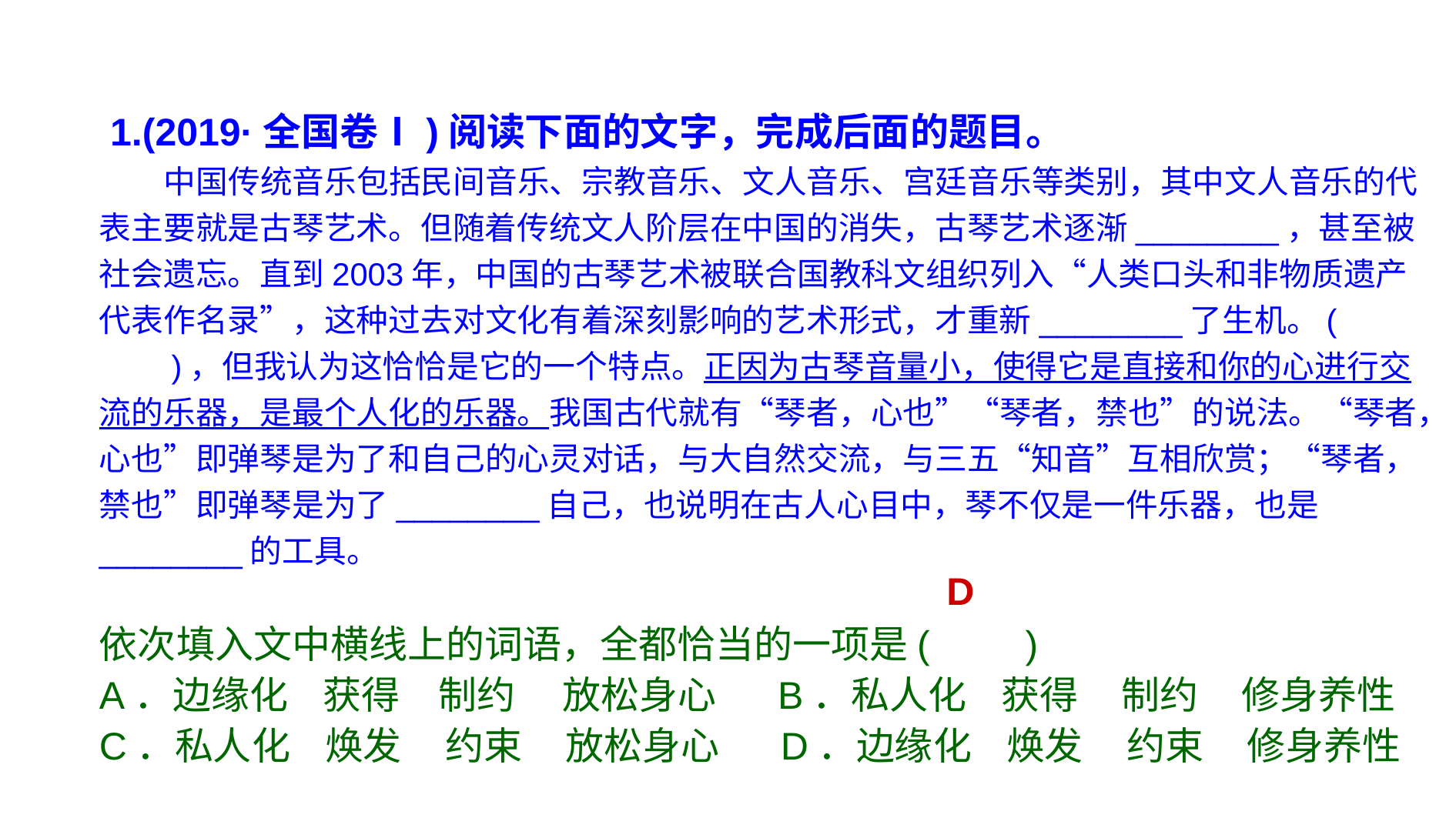

题型一  选词填空型
 1.(2019·全国卷Ⅰ)阅读下面的文字，完成后面的题目。
        中国传统音乐包括民间音乐、宗教音乐、文人音乐、宫廷音乐等类别，其中文人音乐的代表主要就是古琴艺术。但随着传统文人阶层在中国的消失，古琴艺术逐渐________，甚至被社会遗忘。直到2003年，中国的古琴艺术被联合国教科文组织列入“人类口头和非物质遗产代表作名录”，这种过去对文化有着深刻影响的艺术形式，才重新________了生机。(　　　　)，但我认为这恰恰是它的一个特点。正因为古琴音量小，使得它是直接和你的心进行交流的乐器，是最个人化的乐器。我国古代就有“琴者，心也”“琴者，禁也”的说法。“琴者，心也”即弹琴是为了和自己的心灵对话，与大自然交流，与三五“知音”互相欣赏；“琴者，禁也”即弹琴是为了________自己，也说明在古人心目中，琴不仅是一件乐器，也是________的工具。

依次填入文中横线上的词语，全都恰当的一项是(　　)
A．边缘化    获得　制约　 放松身心      B．私人化    获得     制约     修身养性
C．私人化    焕发     约束     放松身心      D．边缘化    焕发     约束     修身养性

D